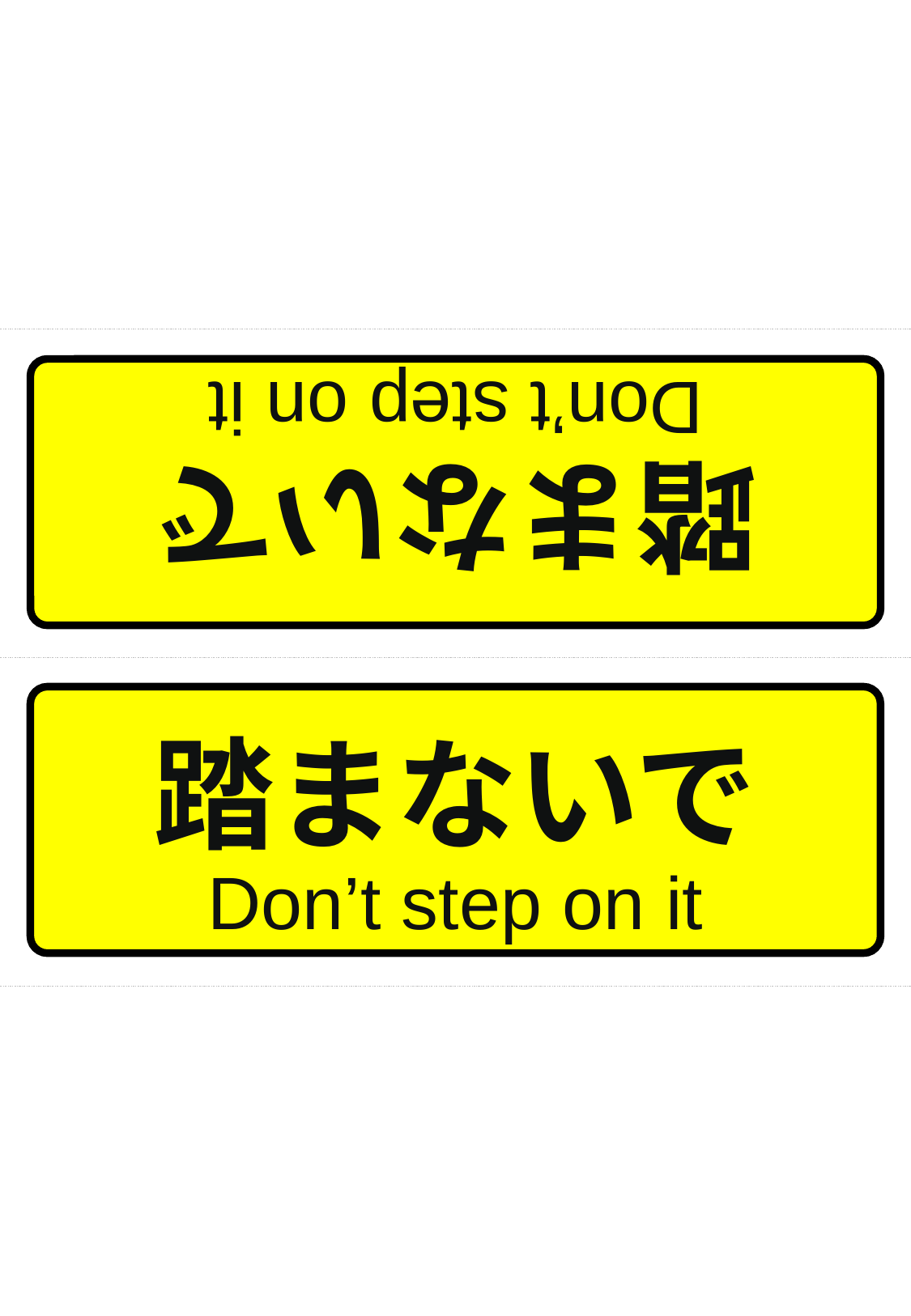

踏まないで
Don’t step on it

踏まないで
Don’t step on it